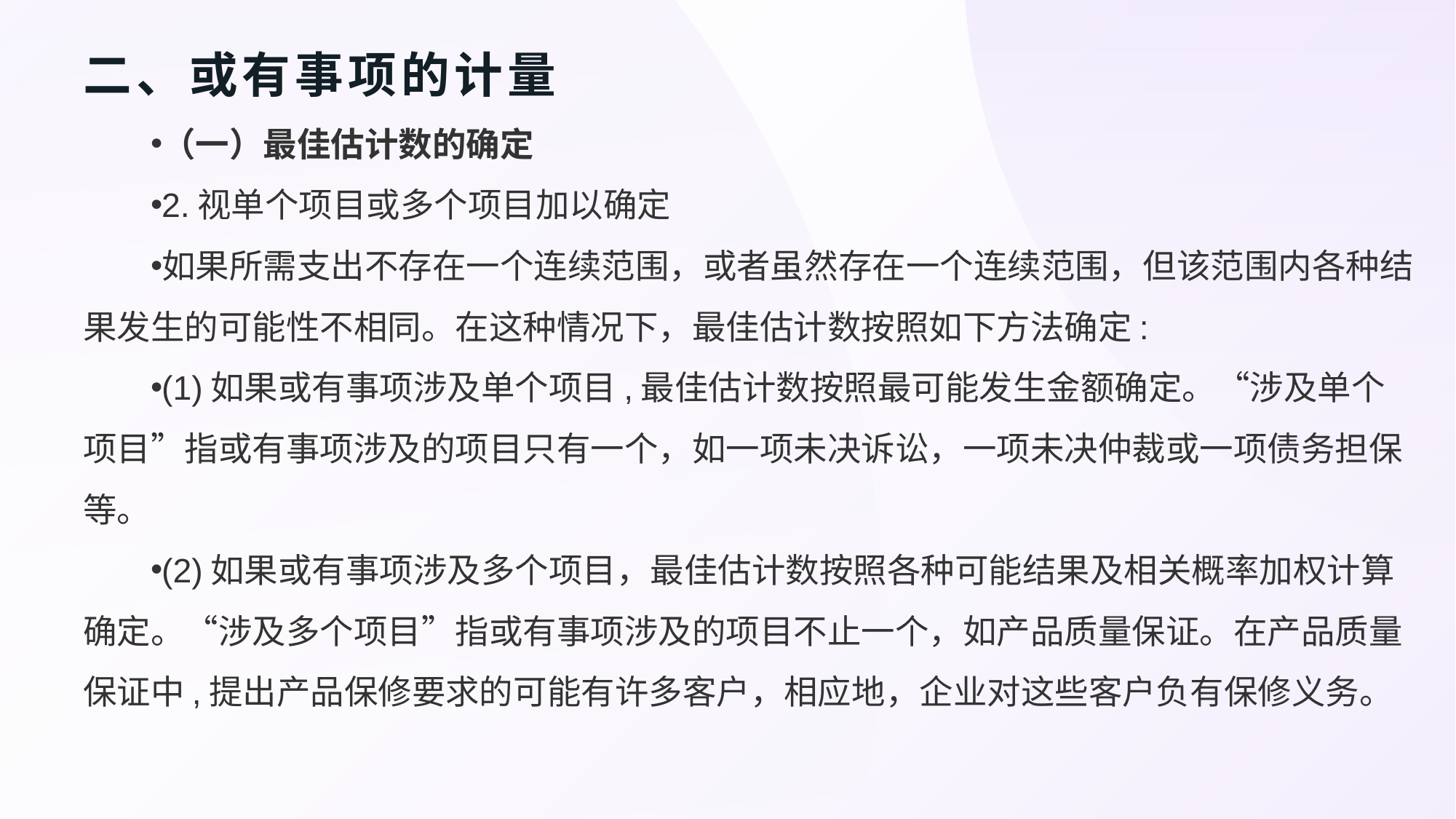

# 二、或有事项的计量
（一）最佳估计数的确定
2.视单个项目或多个项目加以确定
如果所需支出不存在一个连续范围，或者虽然存在一个连续范围，但该范围内各种结果发生的可能性不相同。在这种情况下，最佳估计数按照如下方法确定:
(1)如果或有事项涉及单个项目,最佳估计数按照最可能发生金额确定。“涉及单个项目”指或有事项涉及的项目只有一个，如一项未决诉讼，一项未决仲裁或一项债务担保等。
(2)如果或有事项涉及多个项目，最佳估计数按照各种可能结果及相关概率加权计算确定。“涉及多个项目”指或有事项涉及的项目不止一个，如产品质量保证。在产品质量保证中,提出产品保修要求的可能有许多客户，相应地，企业对这些客户负有保修义务。